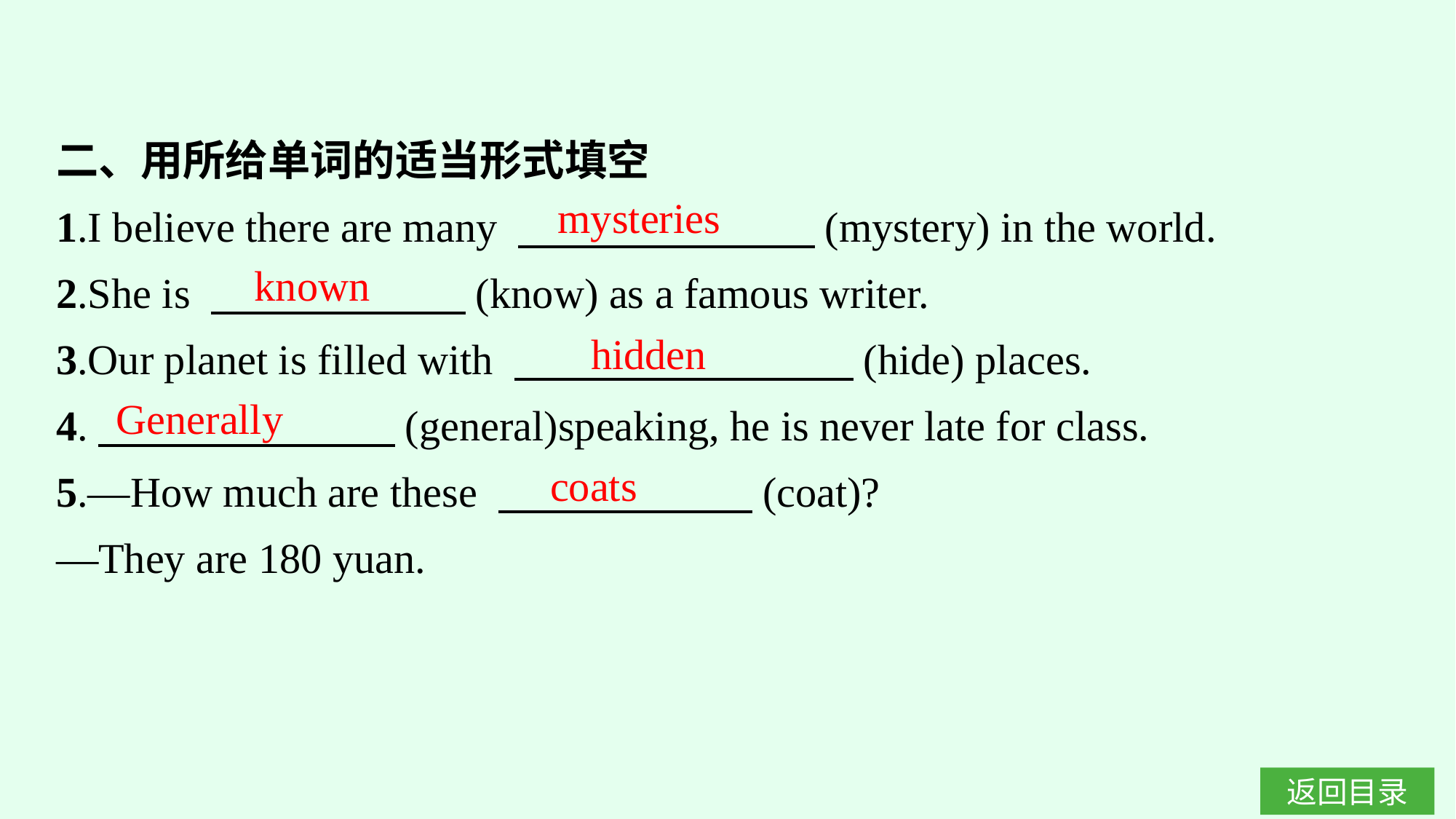

二、用所给单词的适当形式填空
1.I believe there are many 　　　　　　　(mystery) in the world.
2.She is 　　　　　　(know) as a famous writer.
3.Our planet is filled with 　　　　　　　　(hide) places.
4.　　　　　　　(general)speaking, he is never late for class.
5.—How much are these 　　　　　　(coat)?
—They are 180 yuan.
mysteries
known
hidden
Generally
coats